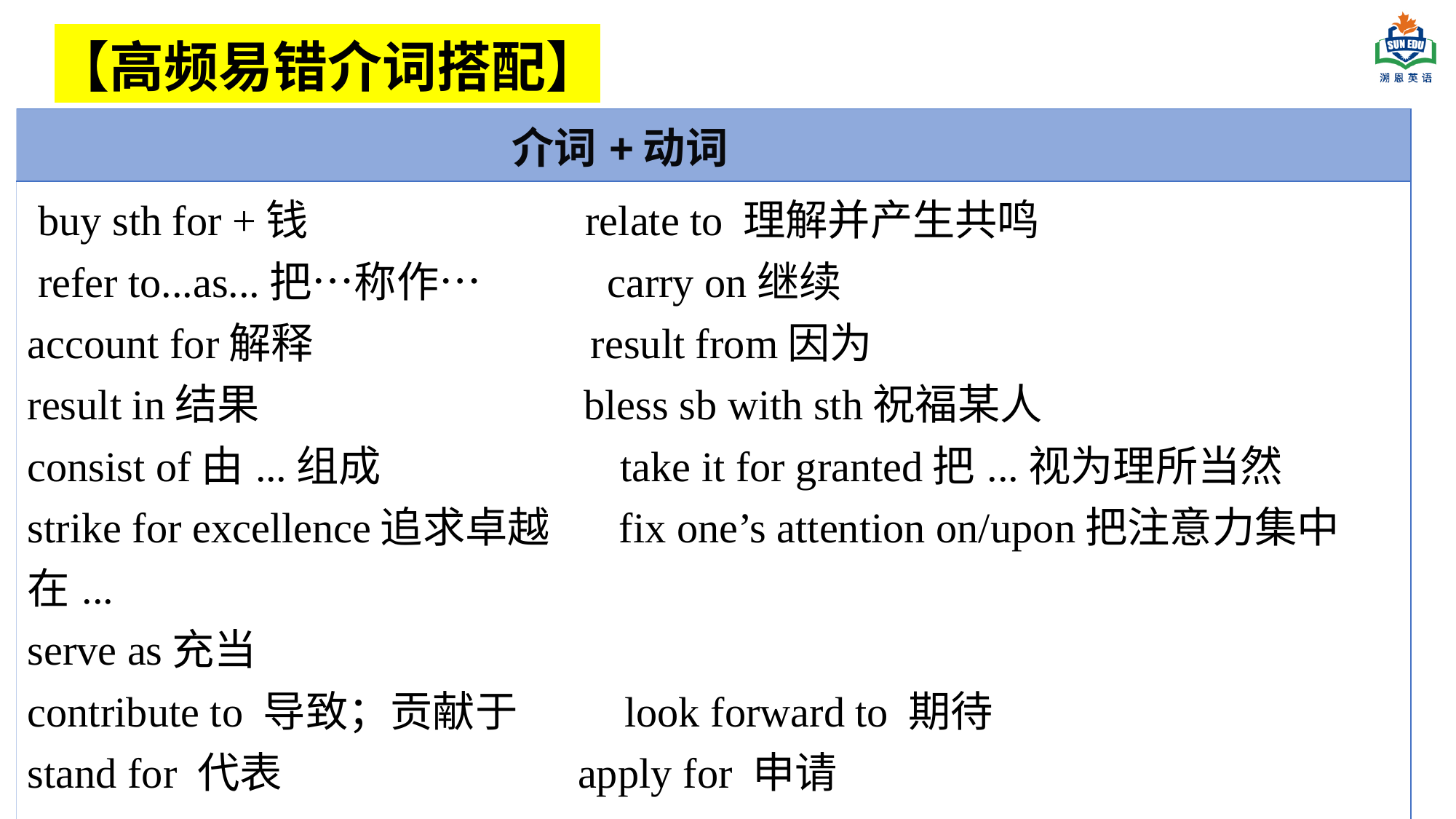

【高频易错介词搭配】
| 介词+动词 |
| --- |
| buy sth for +钱 relate to 理解并产生共鸣 refer to...as...把…称作… carry on继续 account for解释 result from因为 result in结果 bless sb with sth祝福某人 consist of由...组成 take it for granted把...视为理所当然 strike for excellence追求卓越 fix one’s attention on/upon把注意力集中在... serve as充当 contribute to 导致；贡献于 look forward to 期待 stand for 代表 apply for 申请 |